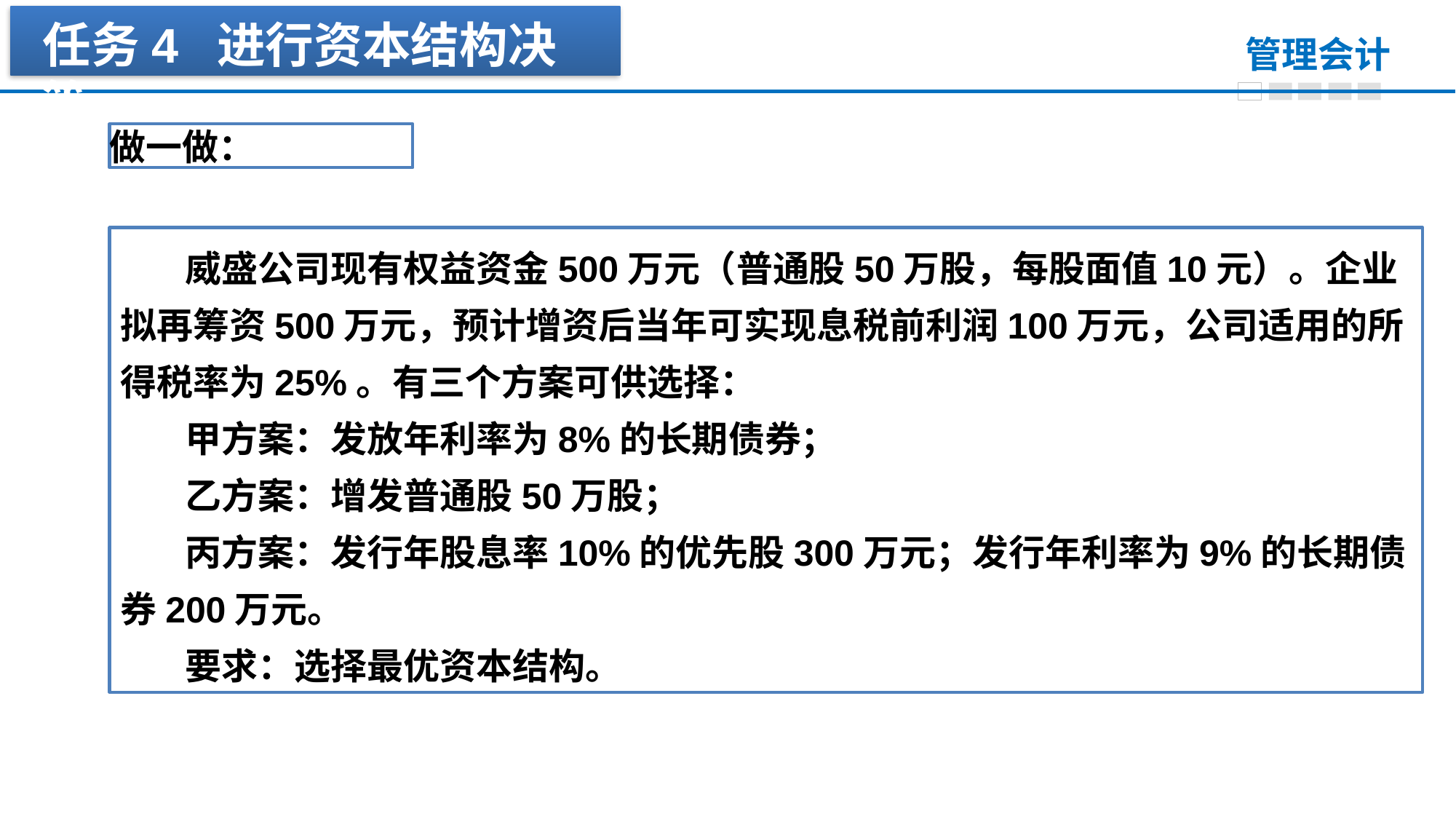

任务4  进行资本结构决策
做一做：
   威盛公司现有权益资金500万元（普通股50万股，每股面值10元）。企业拟再筹资500万元，预计增资后当年可实现息税前利润100万元，公司适用的所得税率为25%。有三个方案可供选择：
   甲方案：发放年利率为8%的长期债券；
   乙方案：增发普通股50万股；
   丙方案：发行年股息率10%的优先股300万元；发行年利率为9%的长期债券200万元。
   要求：选择最优资本结构。